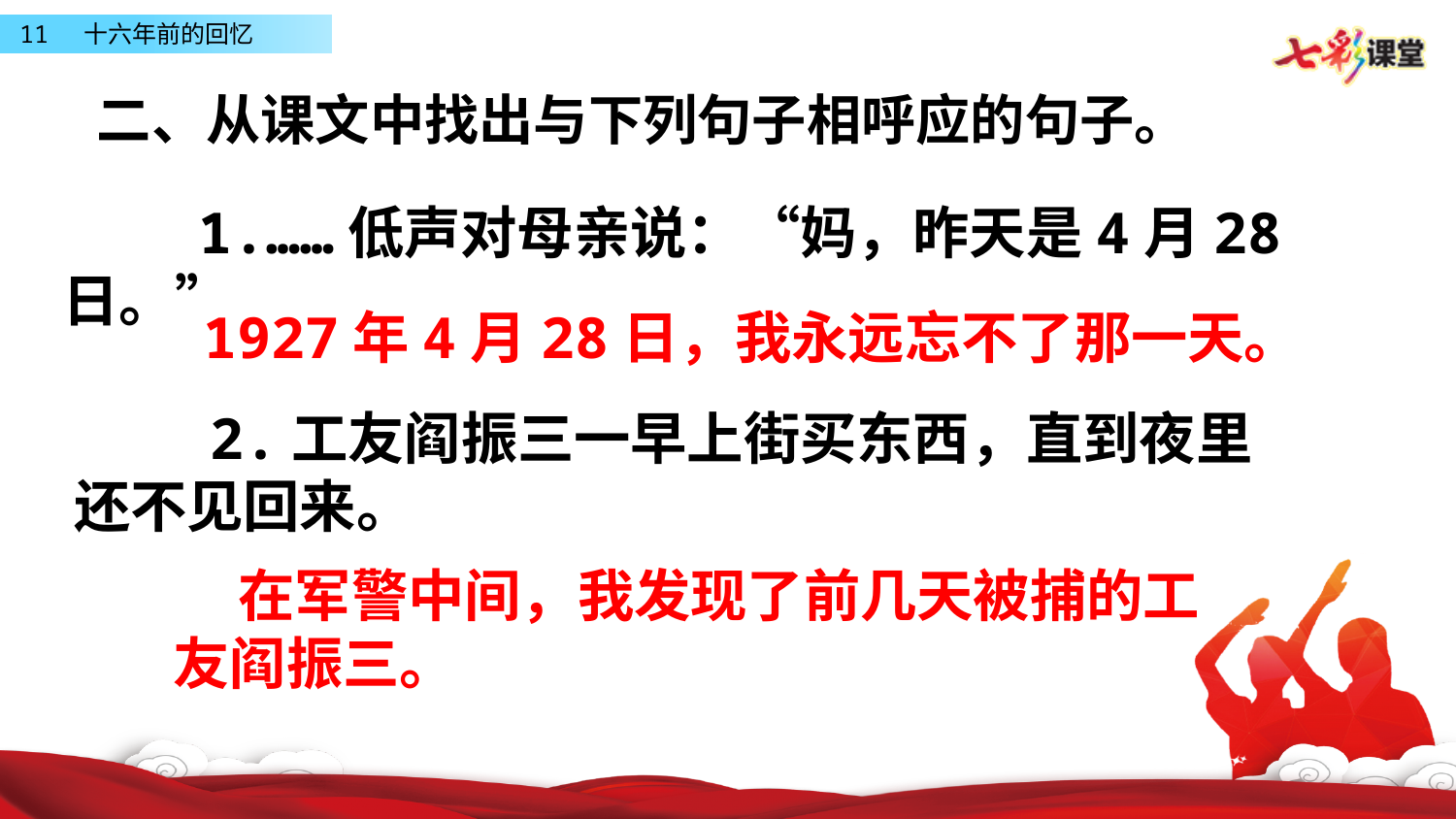

二、从课文中找出与下列句子相呼应的句子。
    1.……低声对母亲说：“妈，昨天是4月28日。”
1927年4月28日，我永远忘不了那一天。
    2.工友阎振三一早上街买东西，直到夜里还不见回来。
    在军警中间，我发现了前几天被捕的工友阎振三。